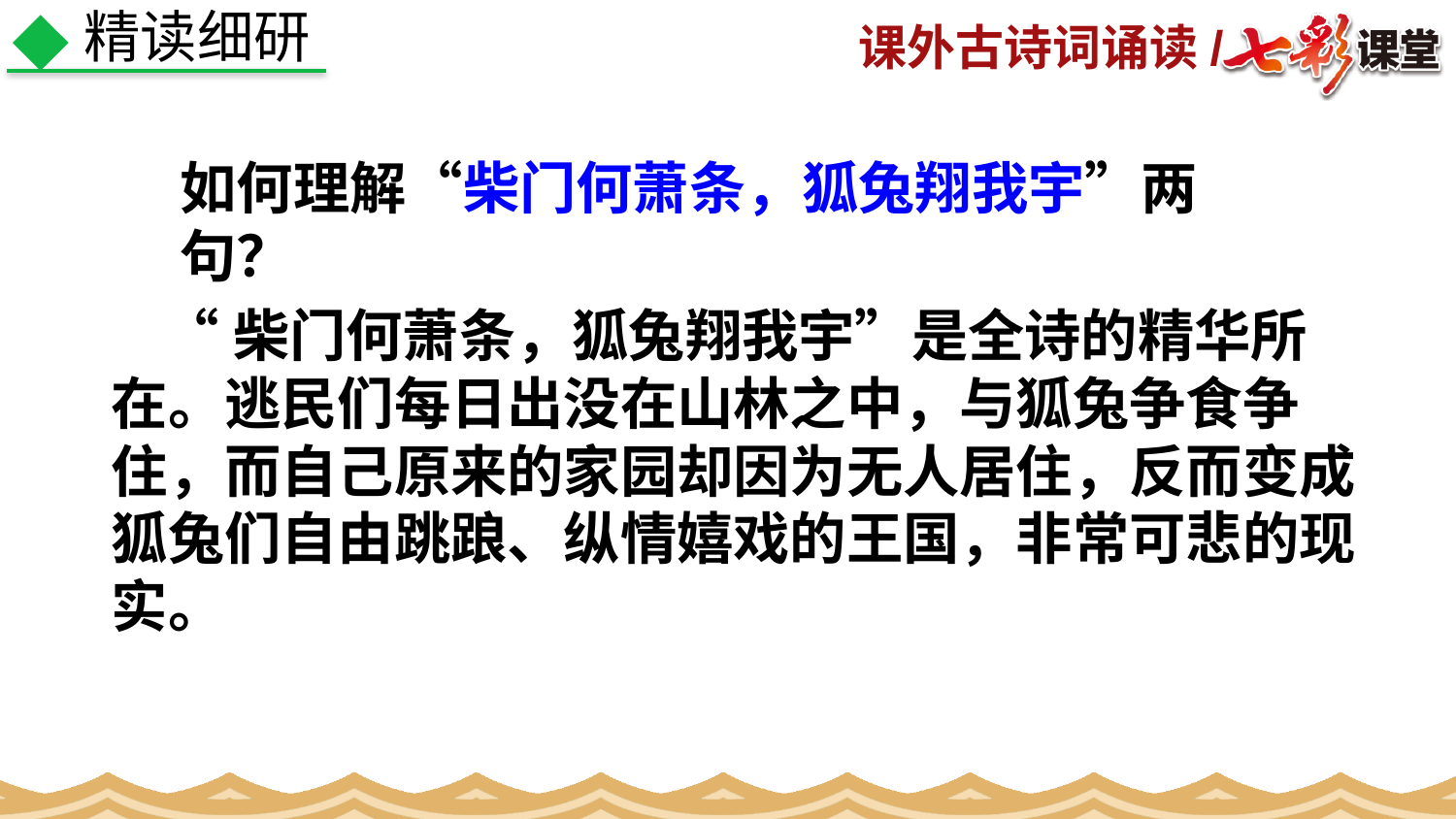

精读细研

如何理解“柴门何萧条，狐兔翔我宇”两句？
    “柴门何萧条，狐兔翔我宇”是全诗的精华所在。逃民们每日出没在山林之中，与狐兔争食争住，而自己原来的家园却因为无人居住，反而变成狐兔们自由跳踉、纵情嬉戏的王国，非常可悲的现实。